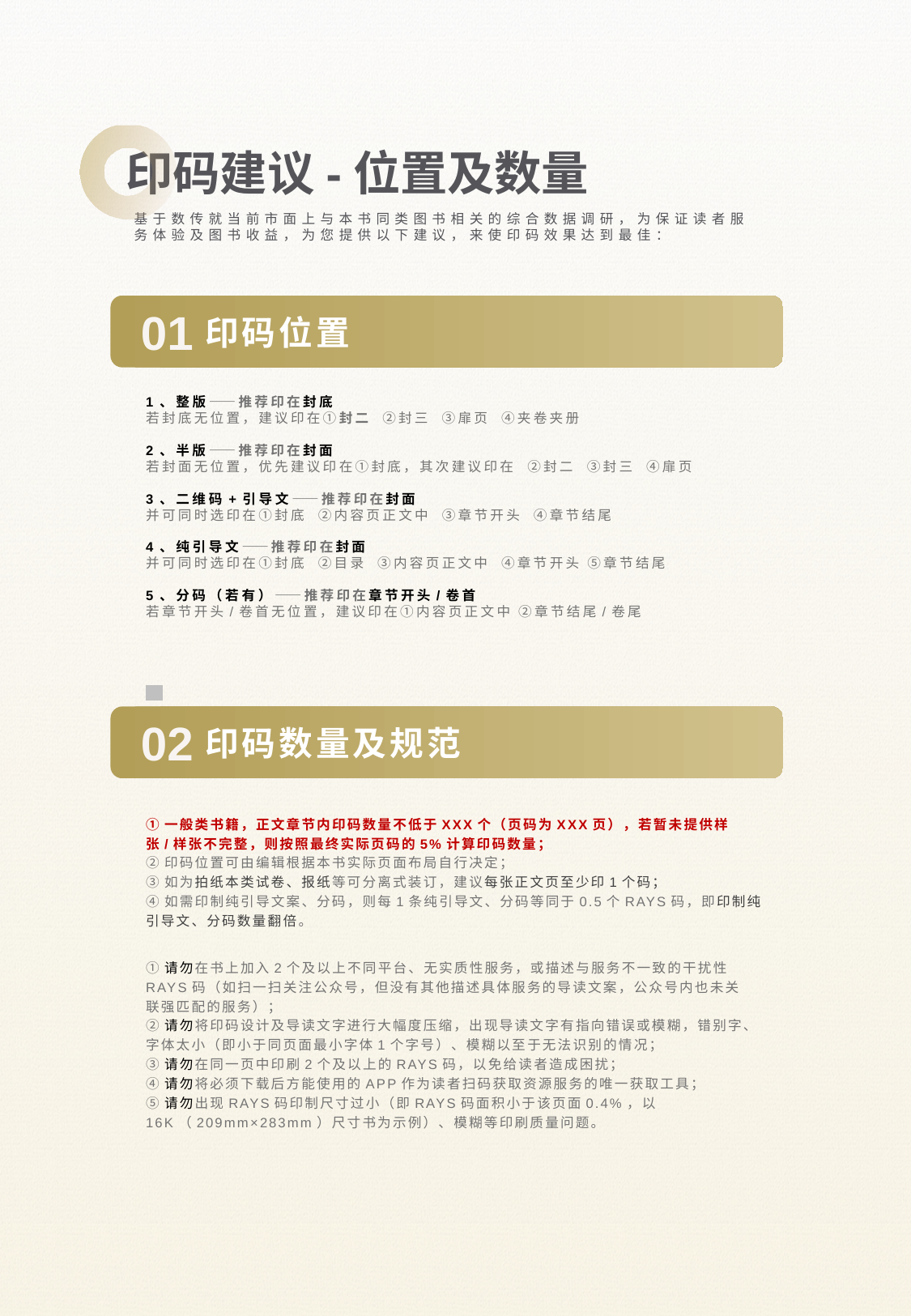

印码建议-位置及数量
基于数传就当前市面上与本书同类图书相关的综合数据调研，为保证读者服务体验及图书收益，为您提供以下建议，来使印码效果达到最佳：

01
印码位置
1、整版——推荐印在封底
若封底无位置，建议印在①封二  ②封三  ③扉页  ④夹卷夹册

2、半版——推荐印在封面
若封面无位置，优先建议印在①封底，其次建议印在  ②封二  ③封三  ④扉页

3、二维码+引导文——推荐印在封面
并可同时选印在①封底  ②内容页正文中  ③章节开头  ④章节结尾

4、纯引导文——推荐印在封面
并可同时选印在①封底  ②目录  ③内容页正文中  ④章节开头 ⑤章节结尾

5、分码（若有）——推荐印在章节开头/卷首
若章节开头/卷首无位置，建议印在①内容页正文中 ②章节结尾/卷尾

02
印码数量及规范
①一般类书籍，正文章节内印码数量不低于XXX个（页码为XXX页），若暂未提供样张/样张不完整，则按照最终实际页码的5%计算印码数量；
②印码位置可由编辑根据本书实际页面布局自行决定；
③如为拍纸本类试卷、报纸等可分离式装订，建议每张正文页至少印1个码；
④如需印制纯引导文案、分码，则每1条纯引导文、分码等同于0.5个RAYS码，即印制纯引导文、分码数量翻倍。
①请勿在书上加入2个及以上不同平台、无实质性服务，或描述与服务不一致的干扰性RAYS码（如扫一扫关注公众号，但没有其他描述具体服务的导读文案，公众号内也未关联强匹配的服务）；
②请勿将印码设计及导读文字进行大幅度压缩，出现导读文字有指向错误或模糊，错别字、字体太小（即小于同页面最小字体1个字号）、模糊以至于无法识别的情况；
③请勿在同一页中印刷2个及以上的RAYS码，以免给读者造成困扰；
④请勿将必须下载后方能使用的APP作为读者扫码获取资源服务的唯一获取工具；
⑤请勿出现RAYS码印制尺寸过小（即RAYS码面积小于该页面0.4%，以16K（209mm×283mm）尺寸书为示例）、模糊等印刷质量问题。